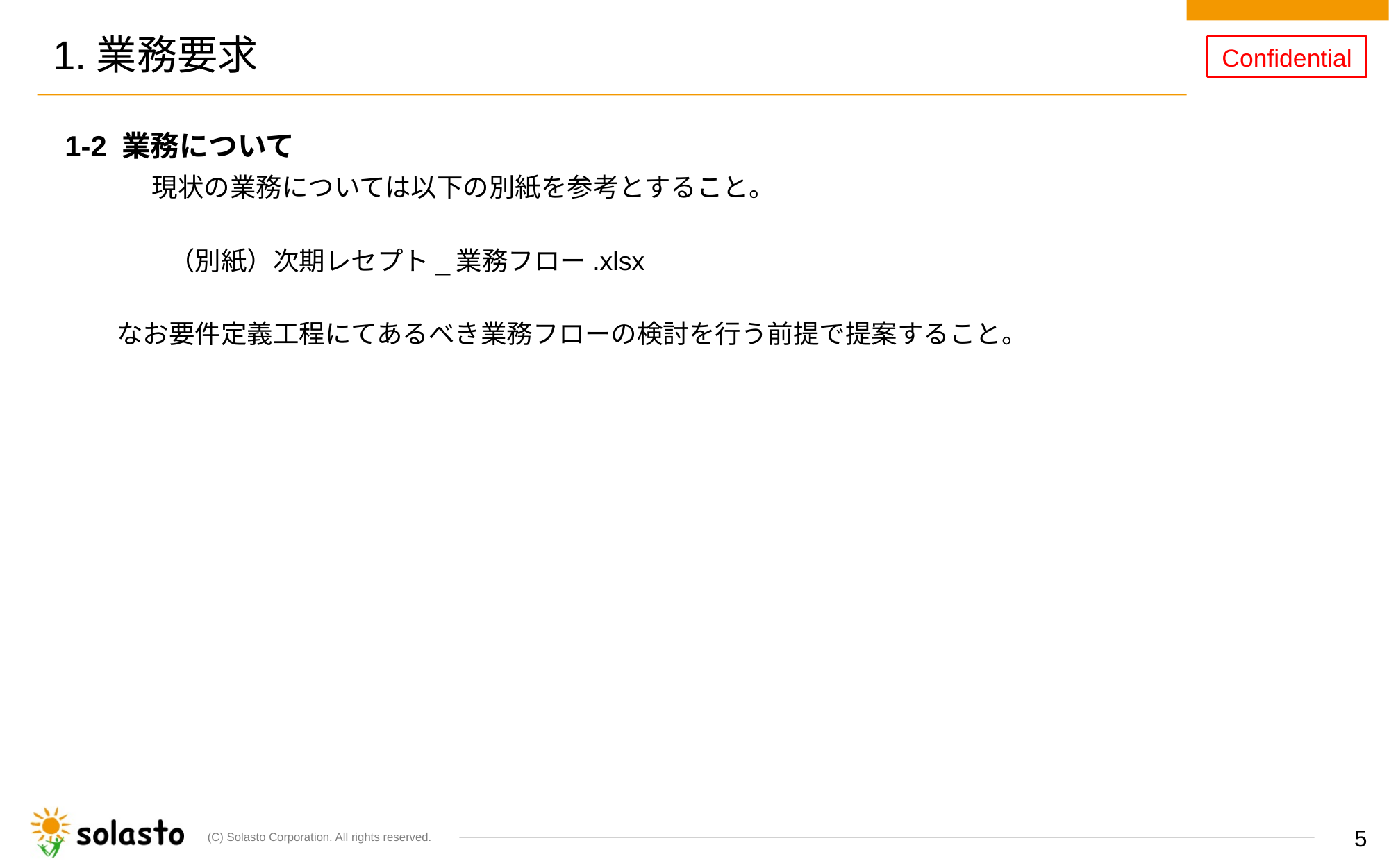

# 1.業務要求
1-2 業務について
　　　 現状の業務については以下の別紙を参考とすること。

（別紙）次期レセプト_業務フロー.xlsx

なお要件定義工程にてあるべき業務フローの検討を行う前提で提案すること。